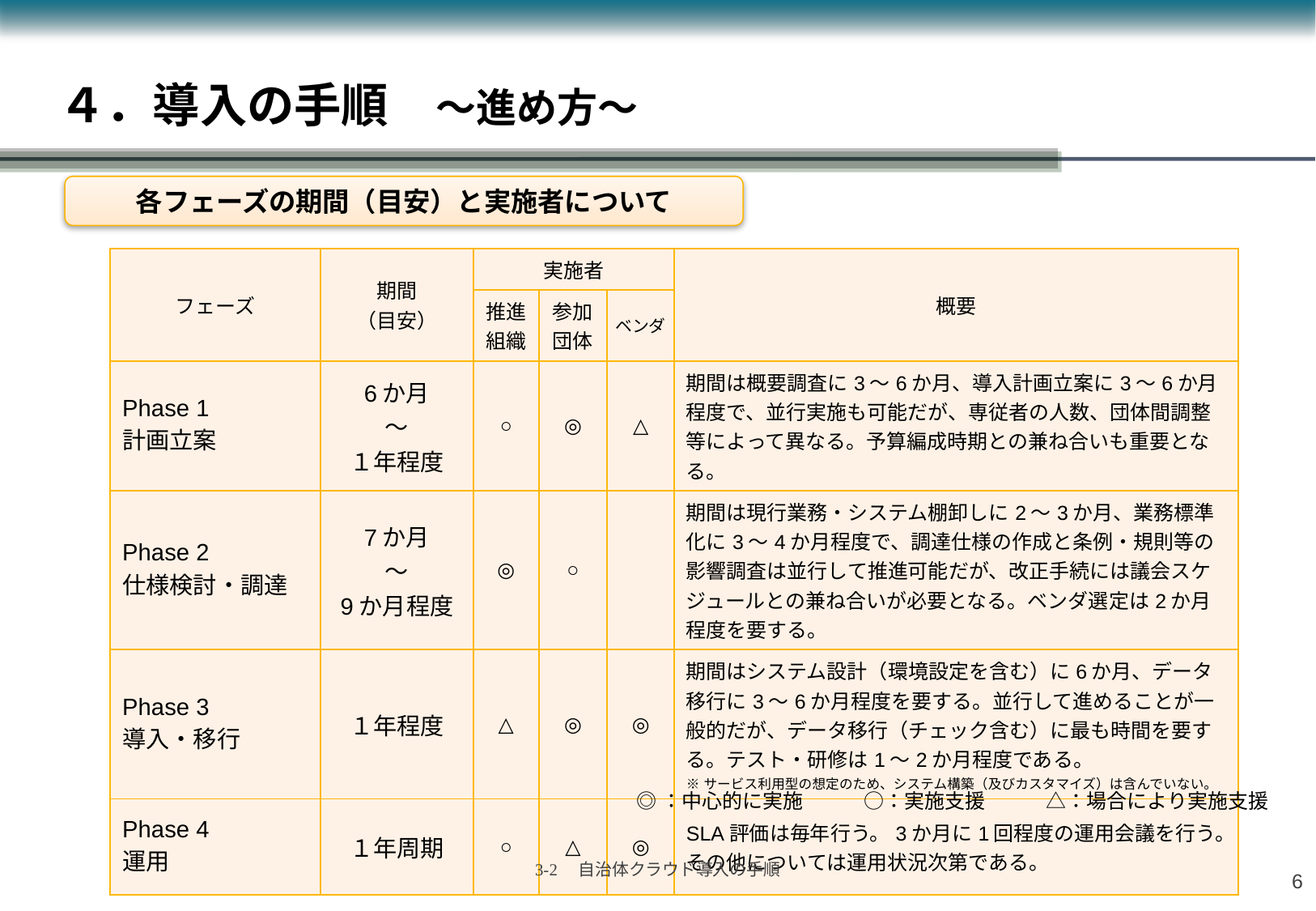

# ４．導入の手順　～進め方～
各フェーズの期間（目安）と実施者について
| フェーズ | 期間 （目安） | 実施者 |  |  | 概要 |
| --- | --- | --- | --- | --- | --- |
|  |  | 推進組織 | 参加団体 | ベンダ |  |
| Phase 1 計画立案 | 6か月 ～ １年程度 | ○ | ◎ | △ | 期間は概要調査に3～6か月、導入計画立案に3～6か月程度で、並行実施も可能だが、専従者の人数、団体間調整等によって異なる。予算編成時期との兼ね合いも重要となる。 |
| Phase 2 仕様検討・調達 | 7か月 ～ 9か月程度 | ◎ | ○ |  | 期間は現行業務・システム棚卸しに2～3か月、業務標準化に3～4か月程度で、調達仕様の作成と条例・規則等の影響調査は並行して推進可能だが、改正手続には議会スケジュールとの兼ね合いが必要となる。ベンダ選定は2か月程度を要する。 |
| Phase 3 導入・移行 | １年程度 | △ | ◎ | ◎ | 期間はシステム設計（環境設定を含む）に6か月、データ移行に3～6か月程度を要する。並行して進めることが一般的だが、データ移行（チェック含む）に最も時間を要する。テスト・研修は1～2か月程度である。 ※サービス利用型の想定のため、システム構築（及びカスタマイズ）は含んでいない。 |
| Phase 4 運用 | １年周期 | ○ | △ | ◎ | SLA評価は毎年行う。3か月に1回程度の運用会議を行う。その他については運用状況次第である。 |
◎：中心的に実施　　　○：実施支援　　　△：場合により実施支援
6
3-2　自治体クラウド導入の手順